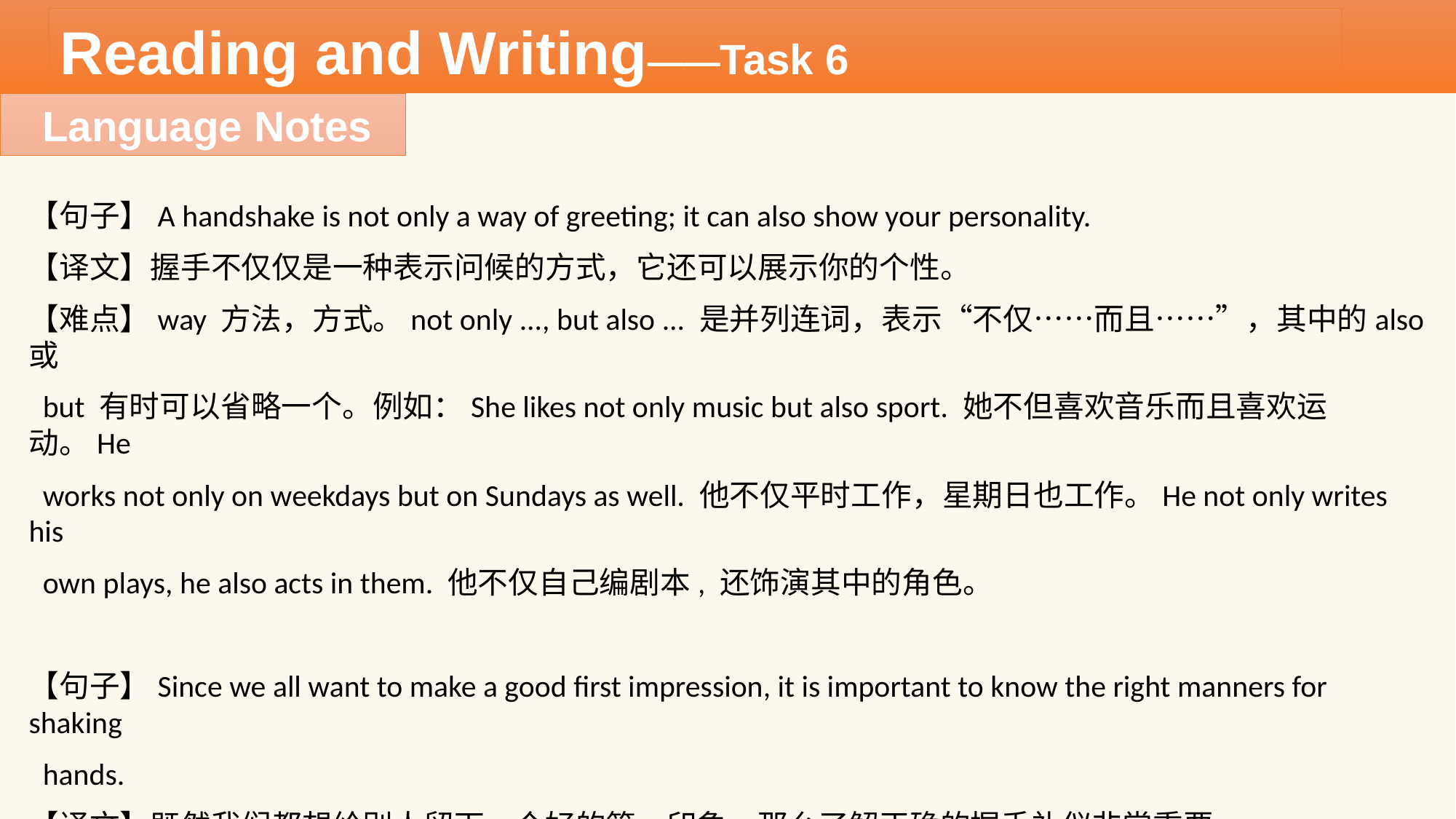

Reading and Writing——Task 6
Language Notes
【句子】A handshake is not only a way of greeting; it can also show your personality.
【译文】握手不仅仅是一种表示问候的方式，它还可以展示你的个性。
【难点】way 方法，方式。not only ..., but also ... 是并列连词，表示“不仅……而且……”，其中的also 或
  but 有时可以省略一个。例如：She likes not only music but also sport. 她不但喜欢音乐而且喜欢运动。He
  works not only on weekdays but on Sundays as well. 他不仅平时工作，星期日也工作。He not only writes his
  own plays, he also acts in them. 他不仅自己编剧本, 还饰演其中的角色。

【句子】Since we all want to make a good first impression, it is important to know the right manners for shaking
  hands.
【译文】既然我们都想给别人留下一个好的第一印象，那么了解正确的握手礼仪非常重要。
【难点】since 因为，既然，是连词，在这里用来表示原因。例如：Since you can’t answer the question, we’d better ask someone else. 既然你无法回答这个问题，我们最好再问别人。